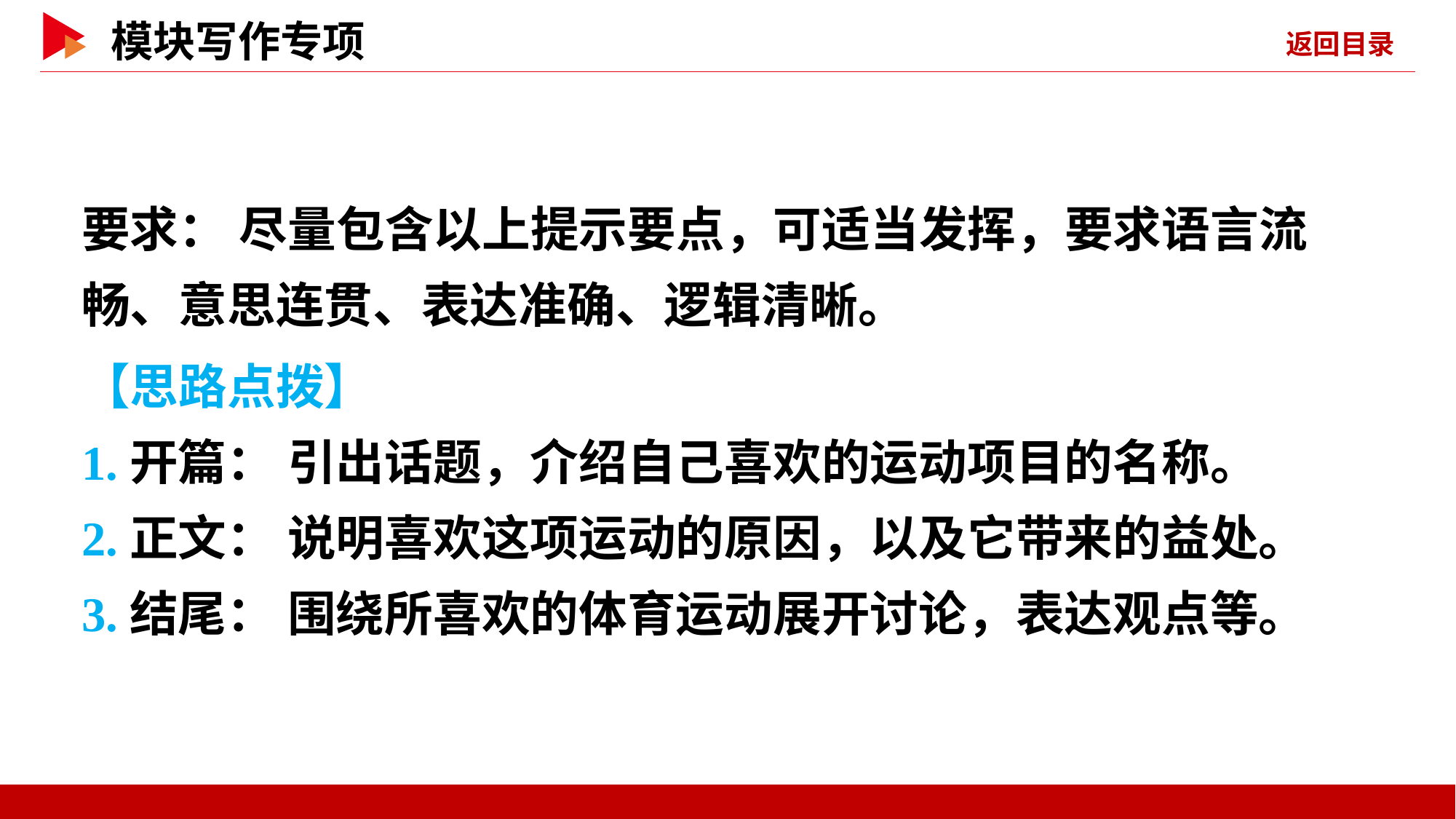

要求： 尽量包含以上提示要点，可适当发挥，要求语言流畅、意思连贯、表达准确、逻辑清晰。
【思路点拨】
1.开篇： 引出话题，介绍自己喜欢的运动项目的名称。
2.正文： 说明喜欢这项运动的原因，以及它带来的益处。
3.结尾： 围绕所喜欢的体育运动展开讨论，表达观点等。